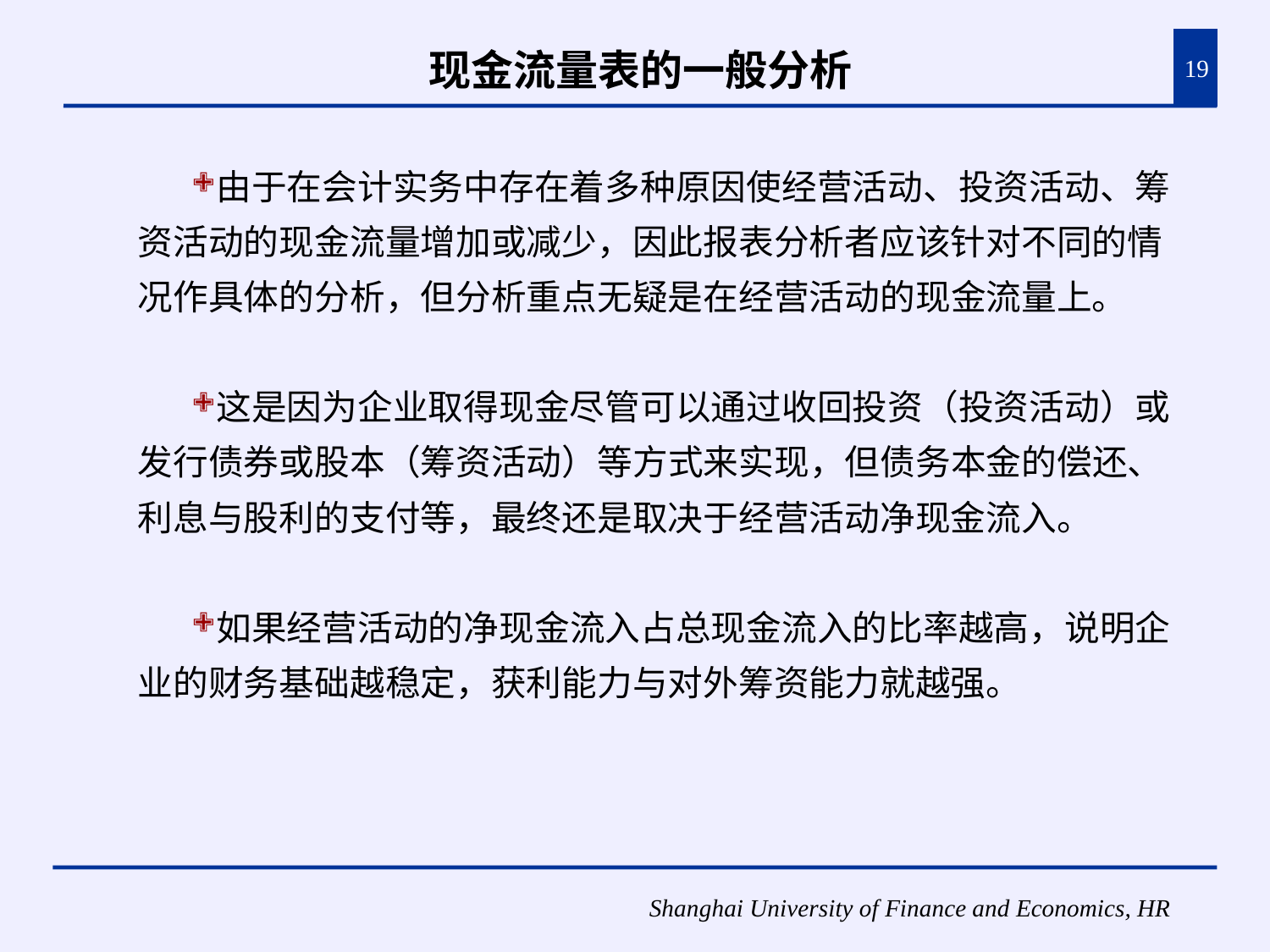

# 现金流量表的一般分析
19
由于在会计实务中存在着多种原因使经营活动、投资活动、筹资活动的现金流量增加或减少，因此报表分析者应该针对不同的情况作具体的分析，但分析重点无疑是在经营活动的现金流量上。

这是因为企业取得现金尽管可以通过收回投资（投资活动）或发行债券或股本（筹资活动）等方式来实现，但债务本金的偿还、利息与股利的支付等，最终还是取决于经营活动净现金流入。

如果经营活动的净现金流入占总现金流入的比率越高，说明企业的财务基础越稳定，获利能力与对外筹资能力就越强。